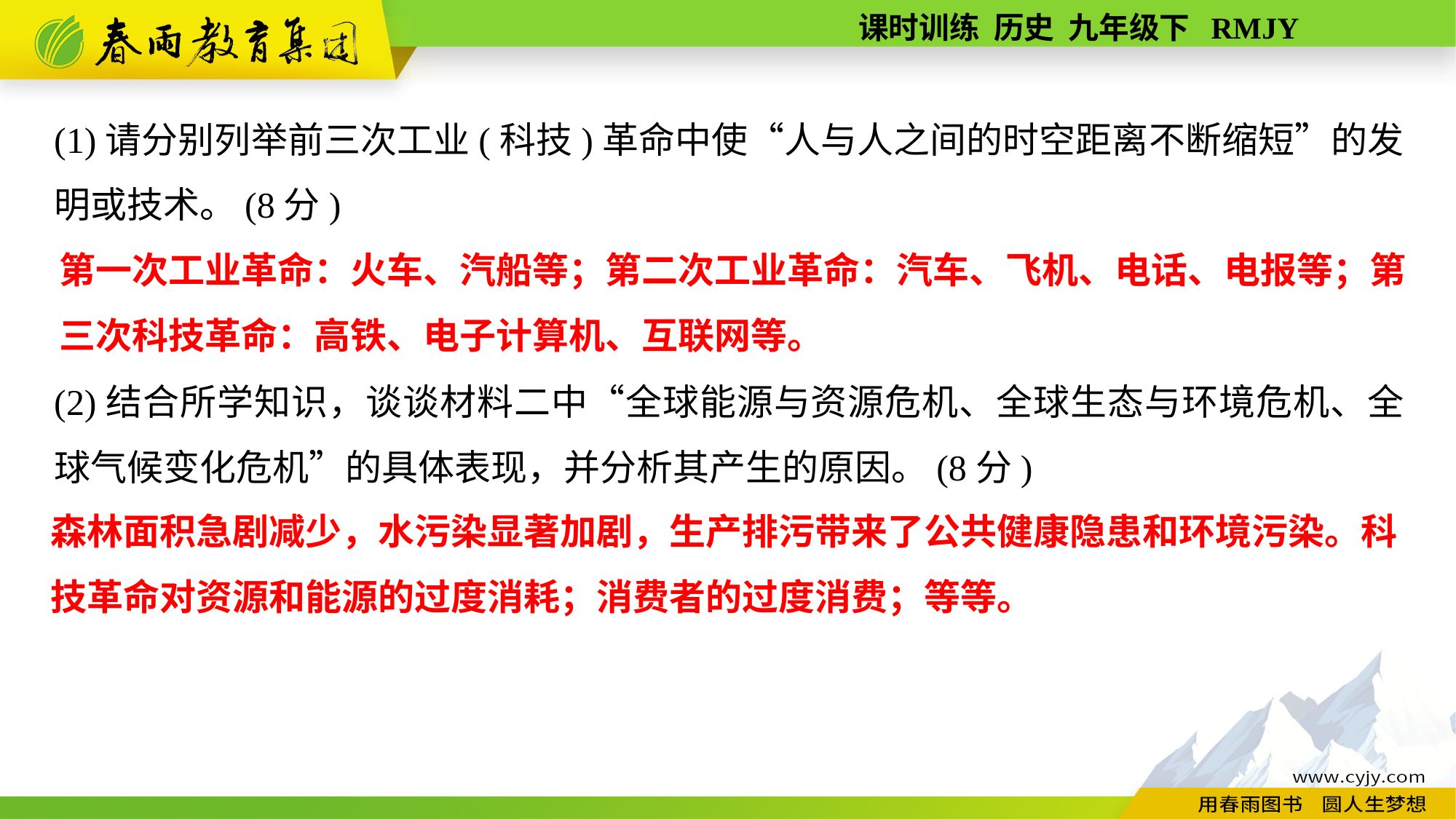

(1)请分别列举前三次工业(科技)革命中使“人与人之间的时空距离不断缩短”的发明或技术。(8分)

(2)结合所学知识，谈谈材料二中“全球能源与资源危机、全球生态与环境危机、全球气候变化危机”的具体表现，并分析其产生的原因。(8分)
第一次工业革命：火车、汽船等；第二次工业革命：汽车、飞机、电话、电报等；第三次科技革命：高铁、电子计算机、互联网等。
森林面积急剧减少，水污染显著加剧，生产排污带来了公共健康隐患和环境污染。科技革命对资源和能源的过度消耗；消费者的过度消费；等等。